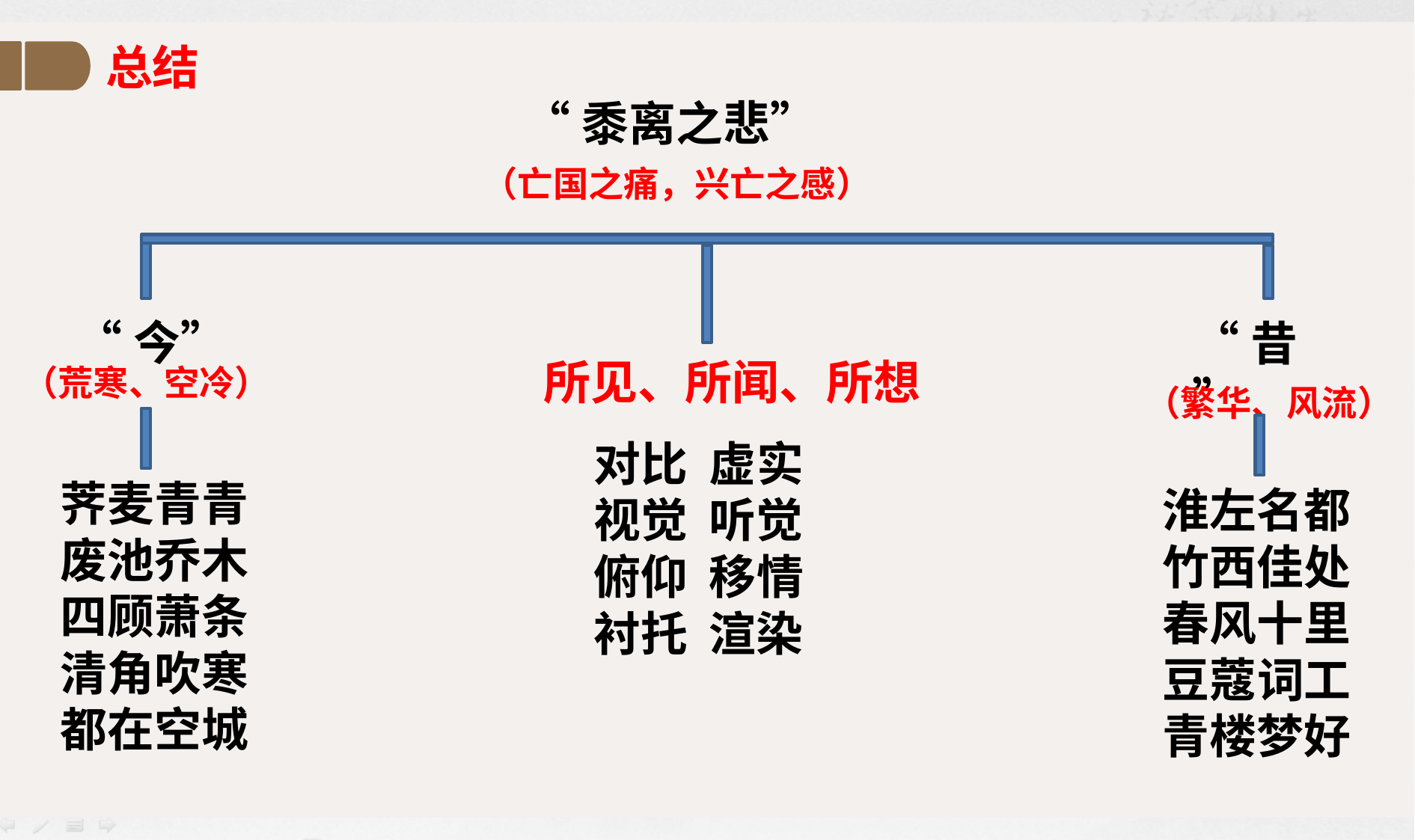

总结

“黍离之悲”
（亡国之痛，兴亡之感）

“今”
“昔”
PPT模板下载：www.1ppt.com/moban/     行业PPT模板：www.1ppt.com/hangye/
节日PPT模板：www.1ppt.com/jieri/           PPT素材下载：www.1ppt.com/sucai/
PPT背景图片：www.1ppt.com/beijing/      PPT图表下载：www.1ppt.com/tubiao/
优秀PPT下载：www.1ppt.com/xiazai/        PPT教程： www.1ppt.com/powerpoint/
Word教程： www.1ppt.com/word/              Excel教程：www.1ppt.com/excel/
资料下载：www.1ppt.com/ziliao/                PPT课件下载：www.1ppt.com/kejian/
范文下载：www.1ppt.com/fanwen/             试卷下载：www.1ppt.com/shiti/
教案下载：www.1ppt.com/jiaoan/
字体下载：www.1ppt.com/ziti/

所见、所闻、所想
（荒寒、空冷）
（繁华、风流）

对比  虚实
视觉  听觉
俯仰  移情
衬托  渲染
荠麦青青
废池乔木
四顾萧条
清角吹寒
都在空城
淮左名都
竹西佳处
春风十里
豆蔻词工
青楼梦好